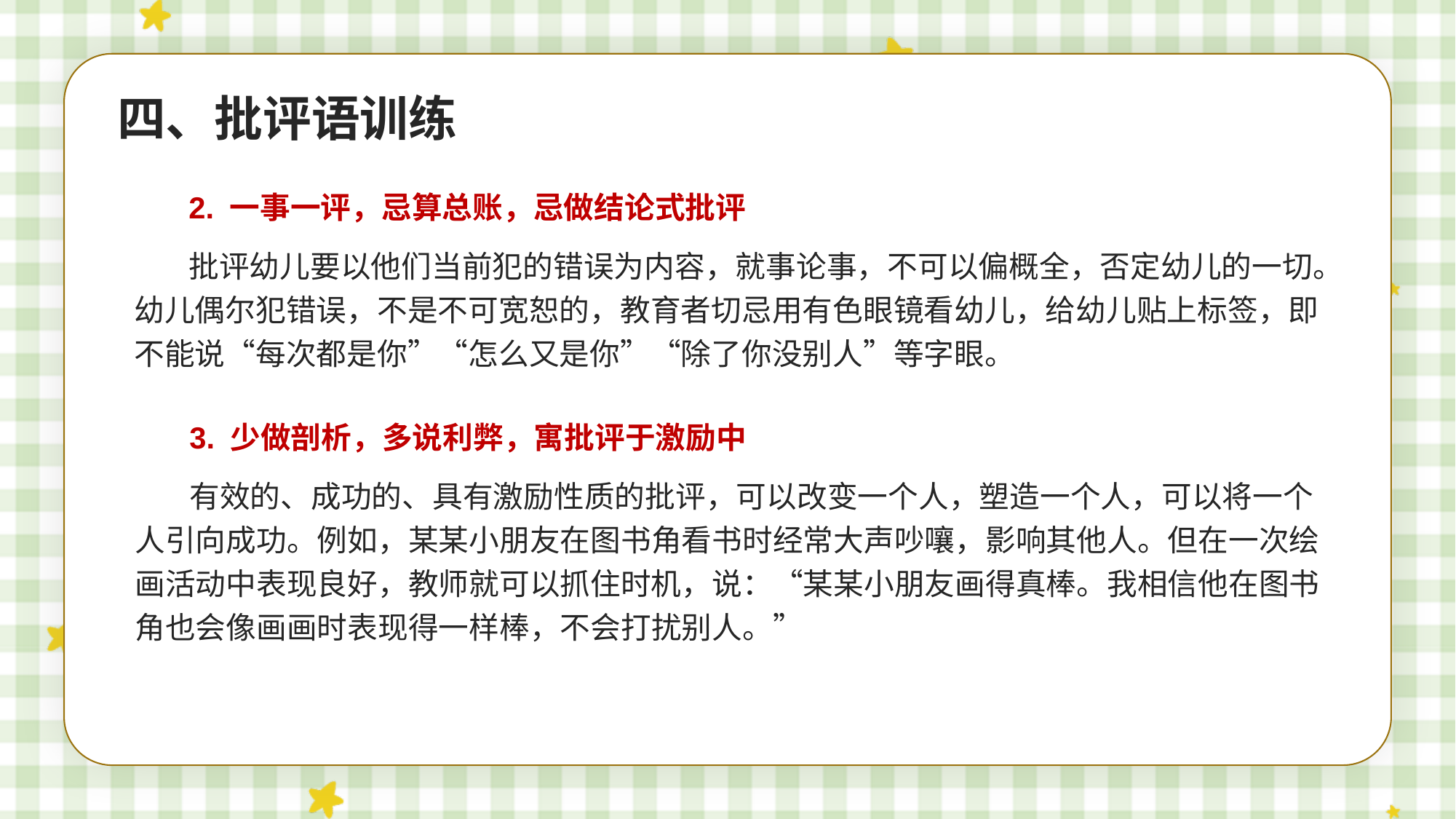

四、批评语训练
2. 一事一评，忌算总账，忌做结论式批评
批评幼儿要以他们当前犯的错误为内容，就事论事，不可以偏概全，否定幼儿的一切。幼儿偶尔犯错误，不是不可宽恕的，教育者切忌用有色眼镜看幼儿，给幼儿贴上标签，即不能说“每次都是你”“怎么又是你”“除了你没别人”等字眼。
3. 少做剖析，多说利弊，寓批评于激励中
有效的、成功的、具有激励性质的批评，可以改变一个人，塑造一个人，可以将一个人引向成功。例如，某某小朋友在图书角看书时经常大声吵嚷，影响其他人。但在一次绘画活动中表现良好，教师就可以抓住时机，说：“某某小朋友画得真棒。我相信他在图书角也会像画画时表现得一样棒，不会打扰别人。”